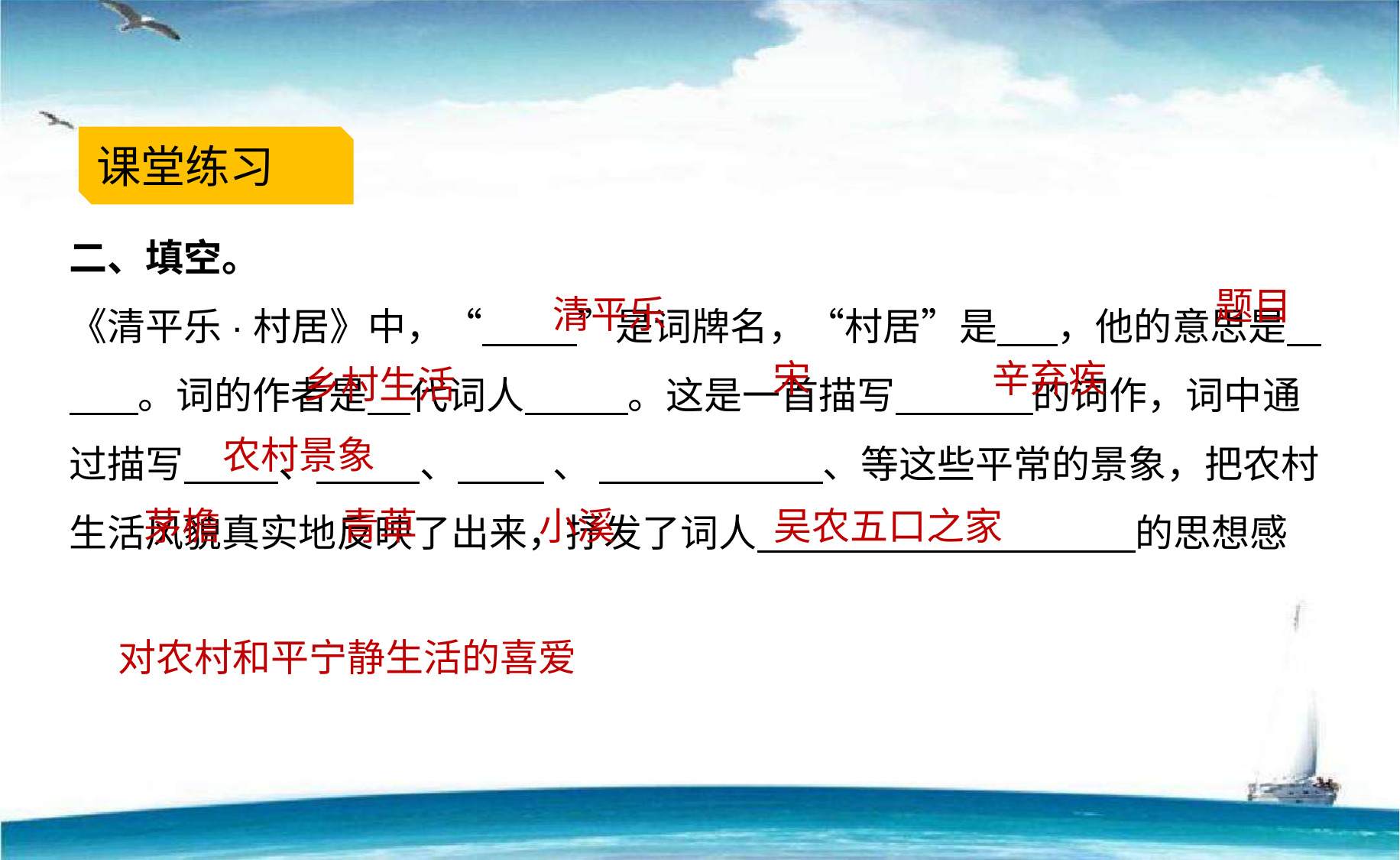

课堂练习
二、填空。
《清平乐·村居》中，“           ”是词牌名，“村居”是       ，他的意思是             。词的作者是     代词人            。这是一首描写                的词作，词中通过描写           、            、           、                           、等这些平常的景象，把农村生活风貌真实地反映了出来，抒发了词人                                            的思想感
题目
清平乐
宋
辛弃疾
乡村生活
农村景象
茅檐
青草
小溪
吴农五口之家
对农村和平宁静生活的喜爱